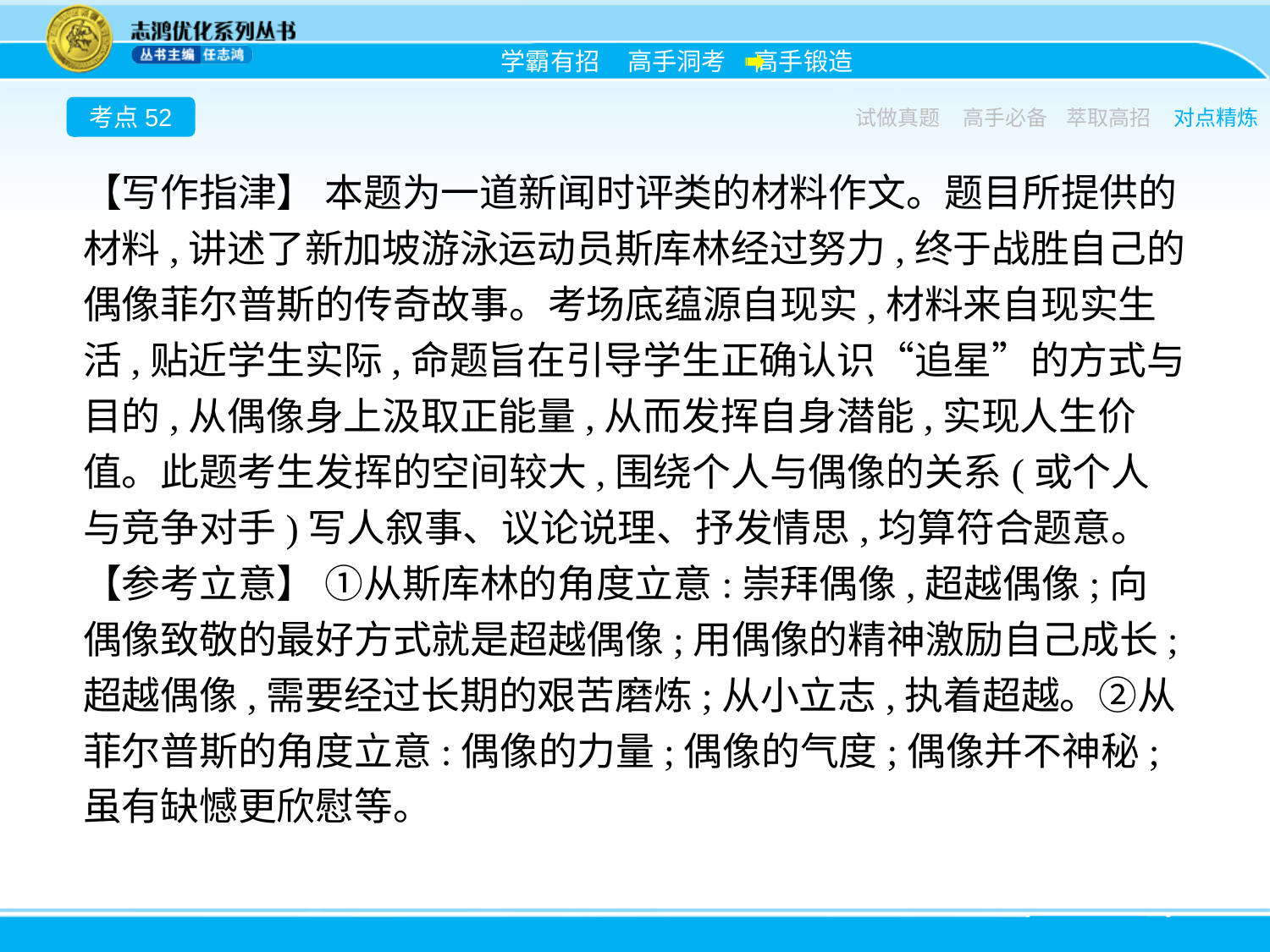

考点52
试做真题
高手必备
萃取高招
对点精炼
【写作指津】 本题为一道新闻时评类的材料作文。题目所提供的材料,讲述了新加坡游泳运动员斯库林经过努力,终于战胜自己的偶像菲尔普斯的传奇故事。考场底蕴源自现实,材料来自现实生活,贴近学生实际,命题旨在引导学生正确认识“追星”的方式与目的,从偶像身上汲取正能量,从而发挥自身潜能,实现人生价值。此题考生发挥的空间较大,围绕个人与偶像的关系(或个人与竞争对手)写人叙事、议论说理、抒发情思,均算符合题意。
【参考立意】 ①从斯库林的角度立意:崇拜偶像,超越偶像;向偶像致敬的最好方式就是超越偶像;用偶像的精神激励自己成长;超越偶像,需要经过长期的艰苦磨炼;从小立志,执着超越。②从菲尔普斯的角度立意:偶像的力量;偶像的气度;偶像并不神秘;虽有缺憾更欣慰等。